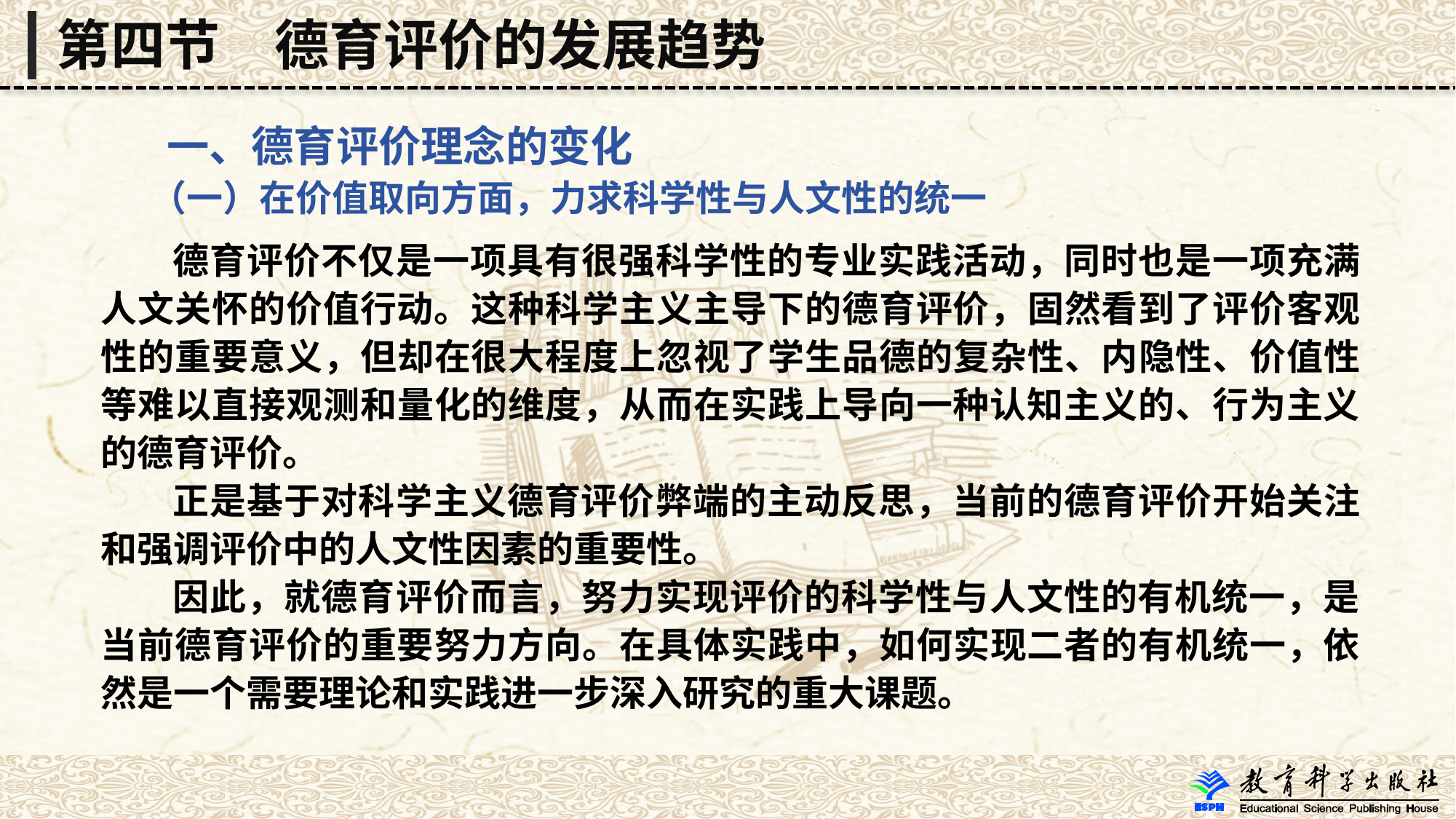

第四节　德育评价的发展趋势
       一、德育评价理念的变化
     （一）在价值取向方面，力求科学性与人文性的统一

       德育评价不仅是一项具有很强科学性的专业实践活动，同时也是一项充满人文关怀的价值行动。这种科学主义主导下的德育评价，固然看到了评价客观性的重要意义，但却在很大程度上忽视了学生品德的复杂性、内隐性、价值性等难以直接观测和量化的维度，从而在实践上导向一种认知主义的、行为主义的德育评价。
       正是基于对科学主义德育评价弊端的主动反思，当前的德育评价开始关注和强调评价中的人文性因素的重要性。
       因此，就德育评价而言，努力实现评价的科学性与人文性的有机统一，是当前德育评价的重要努力方向。在具体实践中，如何实现二者的有机统一，依然是一个需要理论和实践进一步深入研究的重大课题。